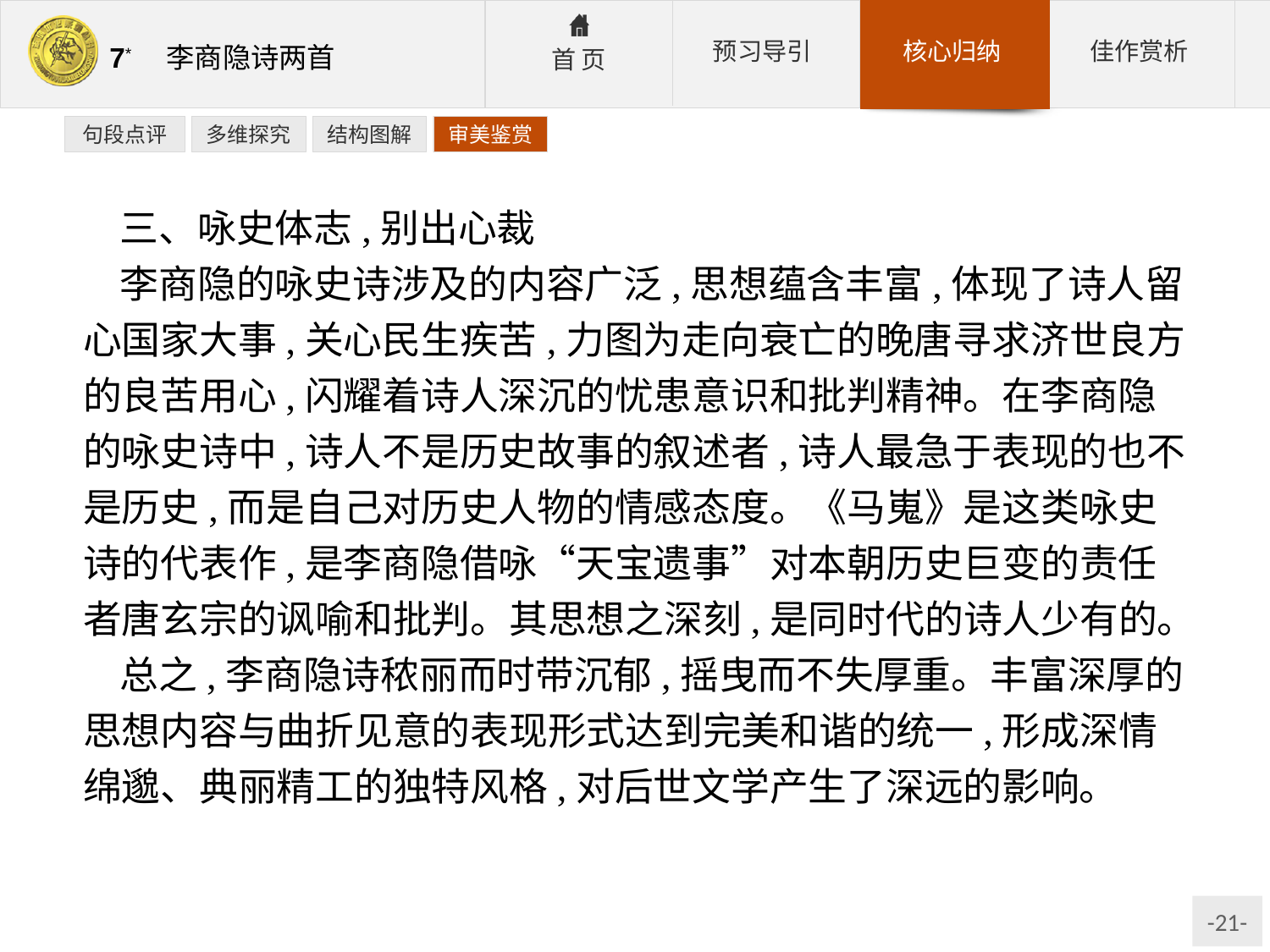

句段点评
多维探究
结构图解
审美鉴赏
三、咏史体志,别出心裁
李商隐的咏史诗涉及的内容广泛,思想蕴含丰富,体现了诗人留心国家大事,关心民生疾苦,力图为走向衰亡的晚唐寻求济世良方的良苦用心,闪耀着诗人深沉的忧患意识和批判精神。在李商隐的咏史诗中,诗人不是历史故事的叙述者,诗人最急于表现的也不是历史,而是自己对历史人物的情感态度。《马嵬》是这类咏史诗的代表作,是李商隐借咏“天宝遗事”对本朝历史巨变的责任者唐玄宗的讽喻和批判。其思想之深刻,是同时代的诗人少有的。
总之,李商隐诗秾丽而时带沉郁,摇曳而不失厚重。丰富深厚的思想内容与曲折见意的表现形式达到完美和谐的统一,形成深情绵邈、典丽精工的独特风格,对后世文学产生了深远的影响。